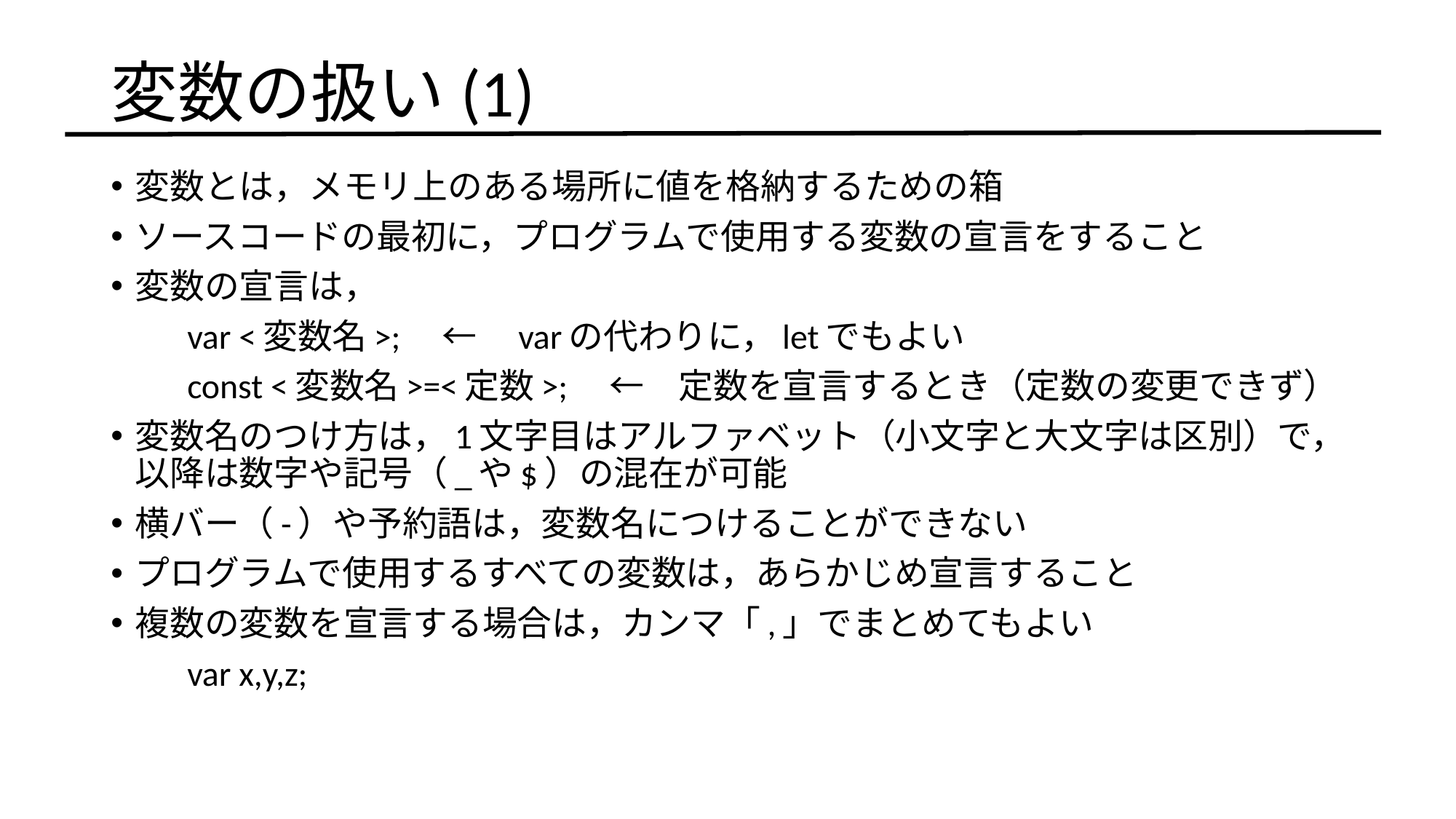

# 変数の扱い(1)
変数とは，メモリ上のある場所に値を格納するための箱
ソースコードの最初に，プログラムで使用する変数の宣言をすること
変数の宣言は，
　　var <変数名>;　←　varの代わりに，letでもよい
　　const <変数名>=<定数>;　←　定数を宣言するとき（定数の変更できず）
変数名のつけ方は，1文字目はアルファベット（小文字と大文字は区別）で，以降は数字や記号（_や$）の混在が可能
横バー（-）や予約語は，変数名につけることができない
プログラムで使用するすべての変数は，あらかじめ宣言すること
複数の変数を宣言する場合は，カンマ「,」でまとめてもよい
　　var x,y,z;